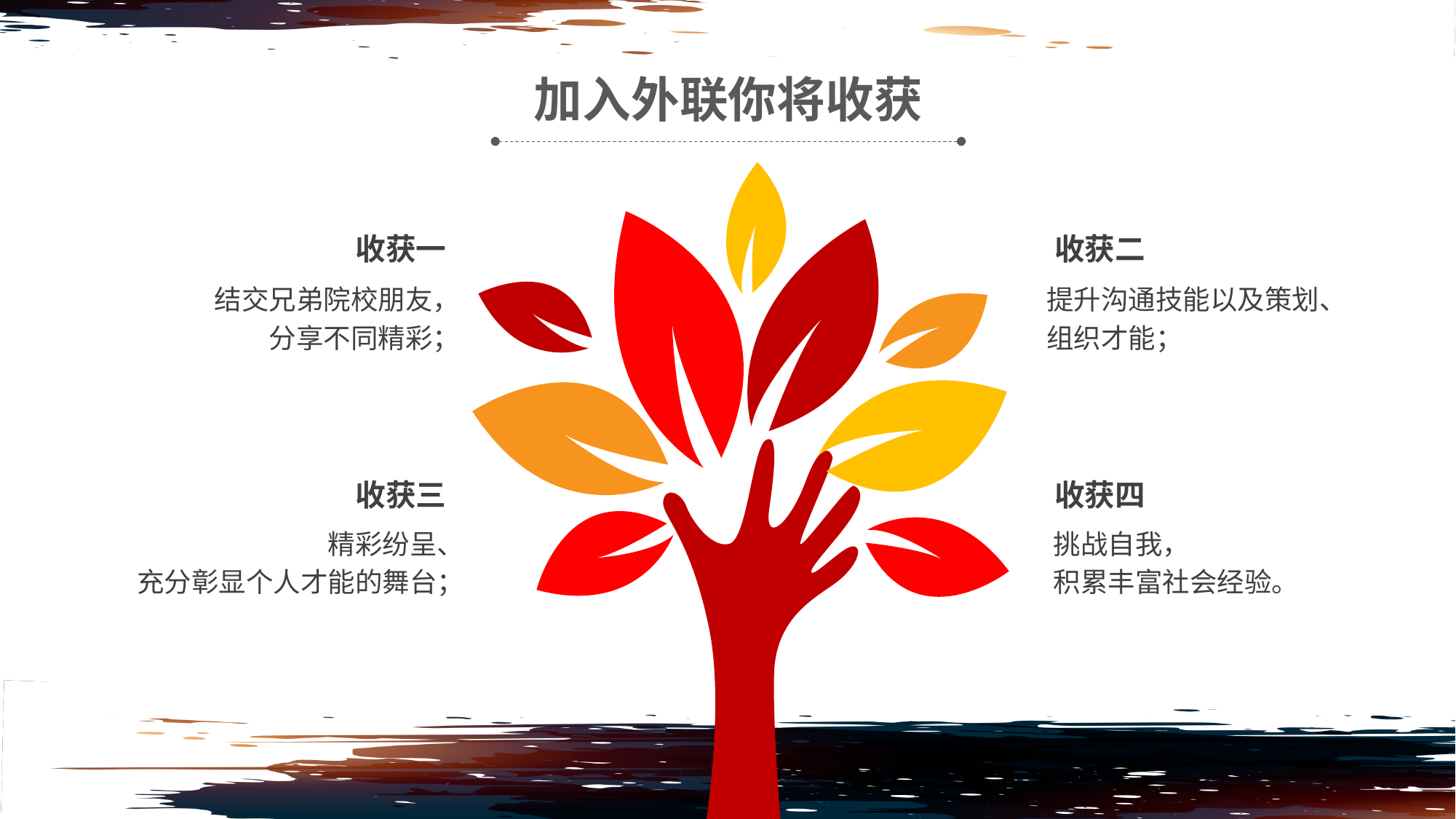

加入外联你将收获

收获一
收获二

结交兄弟院校朋友，
分享不同精彩；
提升沟通技能以及策划、
组织才能；

收获三
收获四

精彩纷呈、
充分彰显个人才能的舞台；
挑战自我，
积累丰富社会经验。